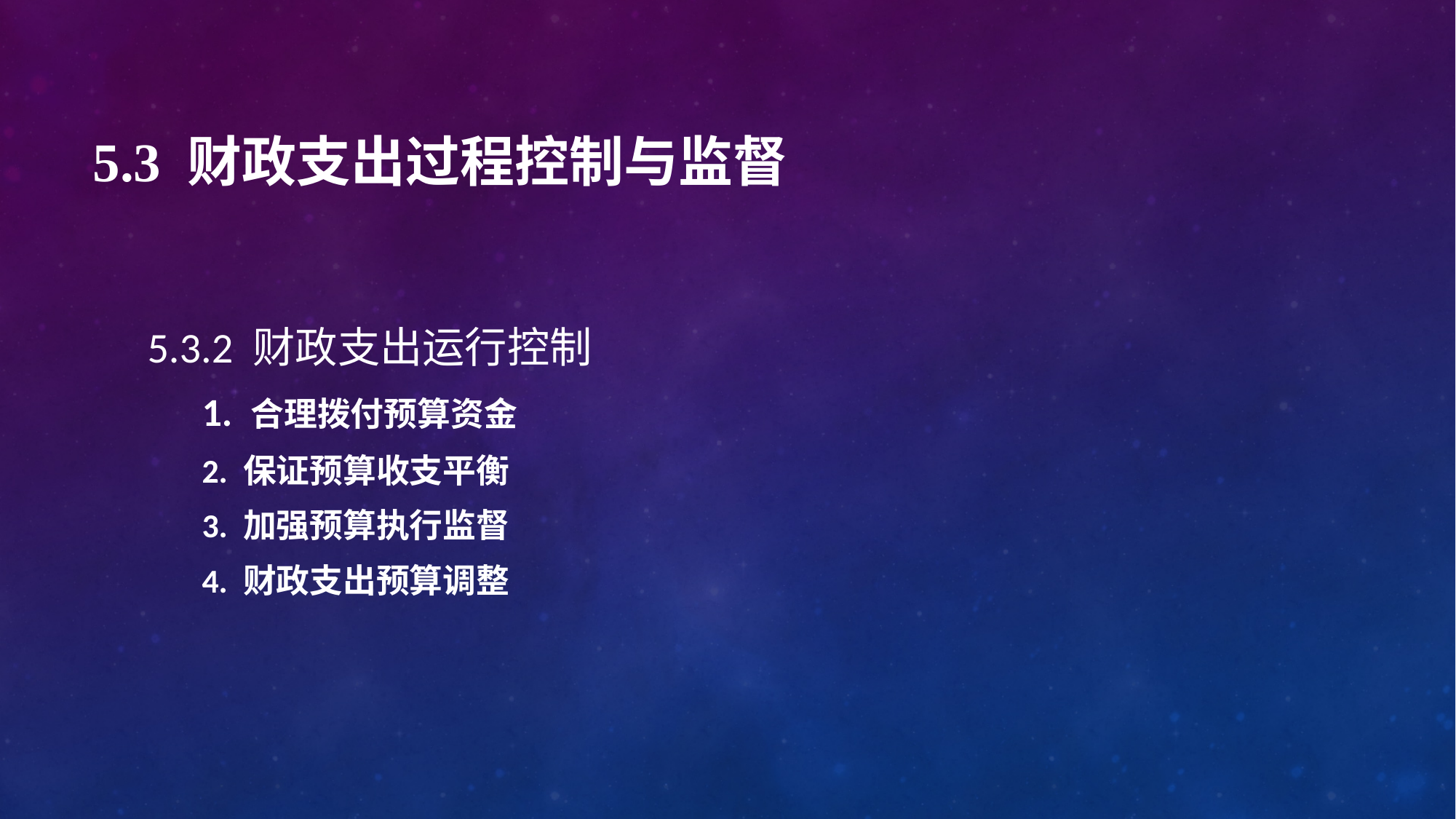

# 5.3 财政支出过程控制与监督
5.3.2 财政支出运行控制
1. 合理拨付预算资金
2. 保证预算收支平衡
3. 加强预算执行监督
4. 财政支出预算调整